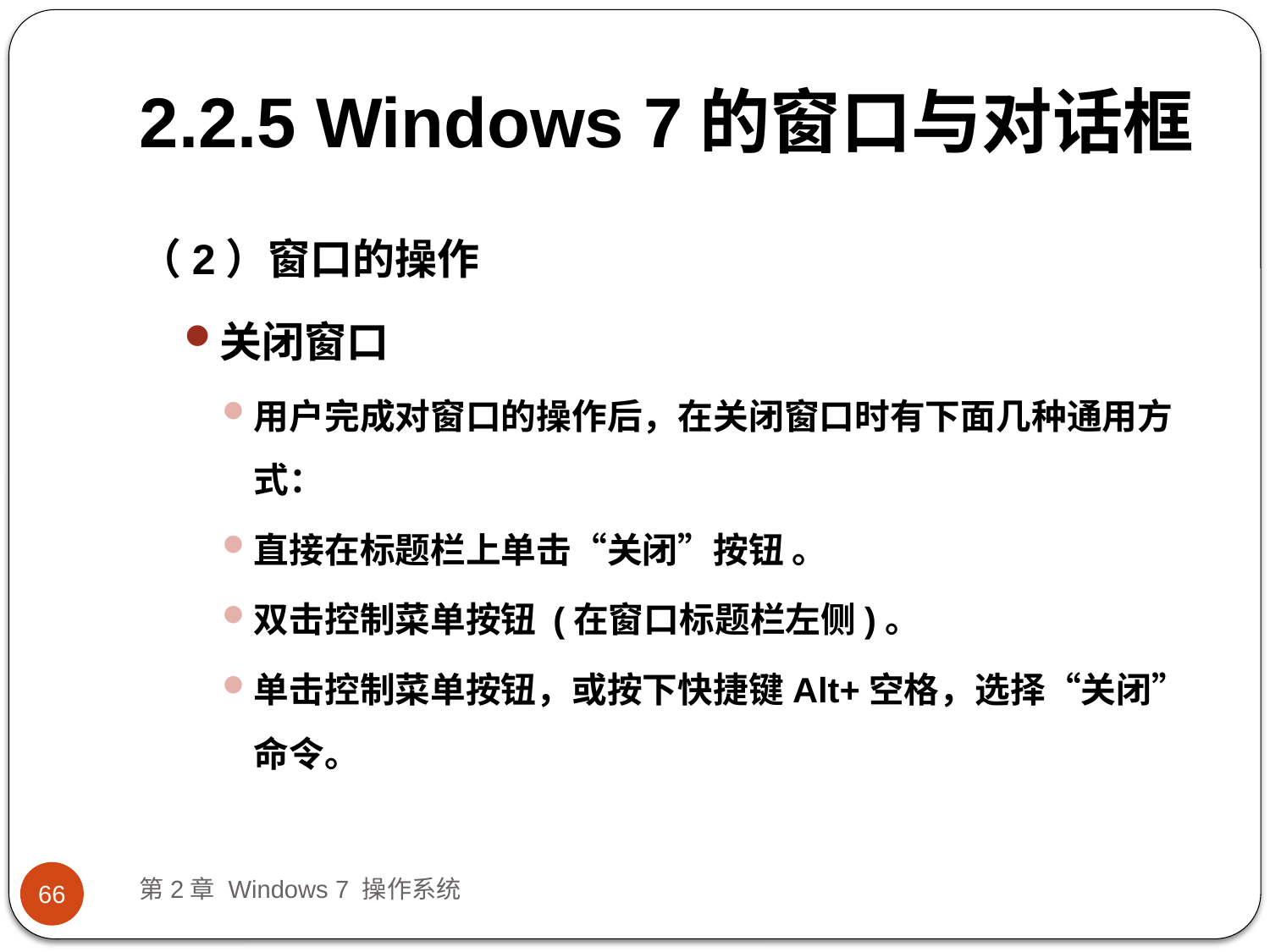

# 2.2.5 Windows 7的窗口与对话框
（2）窗口的操作
关闭窗口
用户完成对窗口的操作后，在关闭窗口时有下面几种通用方式：
直接在标题栏上单击“关闭”按钮 。
双击控制菜单按钮 (在窗口标题栏左侧)。
单击控制菜单按钮，或按下快捷键Alt+空格，选择“关闭”命令。
第2章 Windows 7 操作系统
66